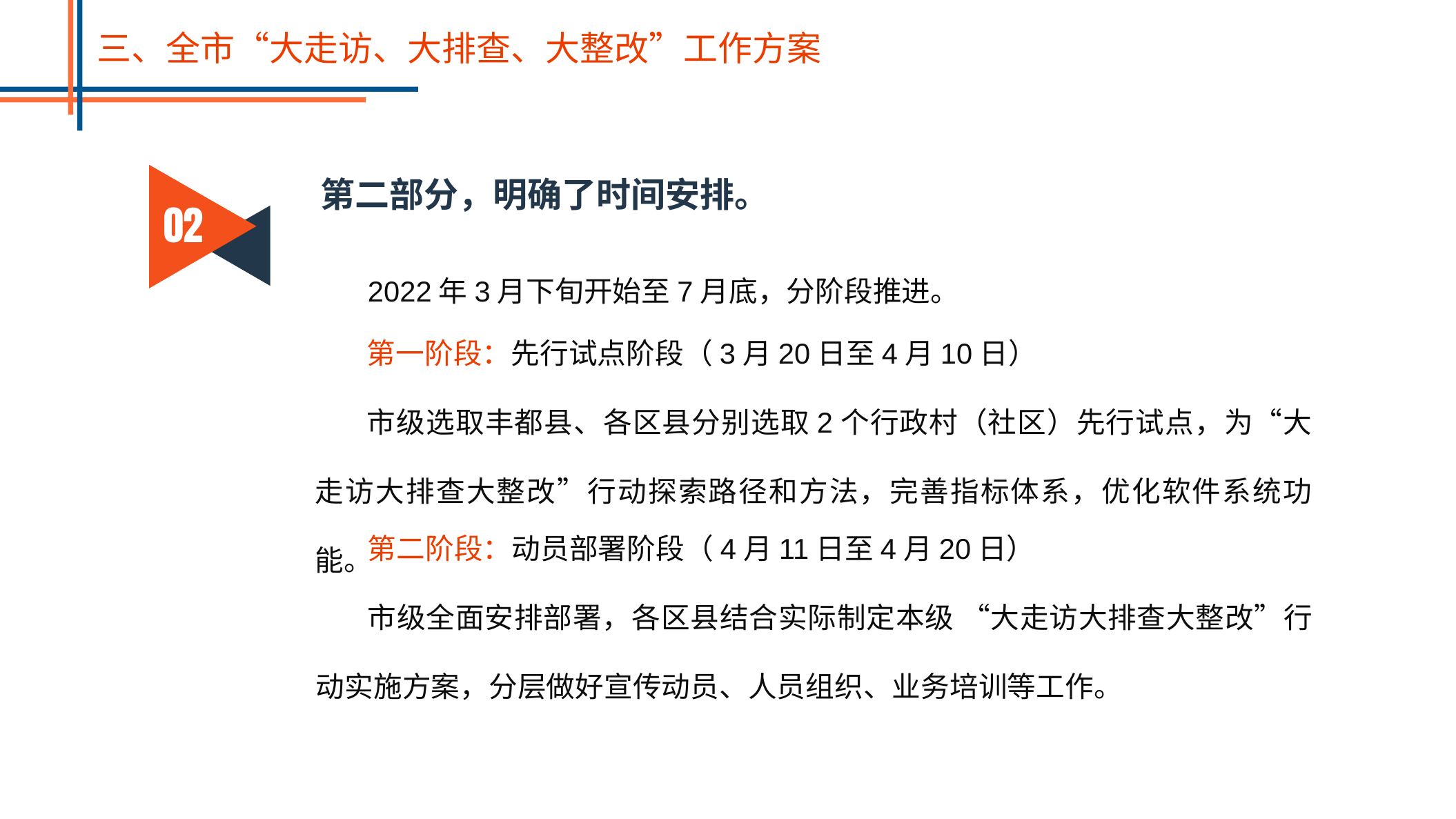

三、全市“大走访、大排查、大整改”工作方案

02
第二部分，明确了时间安排。

2022年3月下旬开始至7月底，分阶段推进。
第一阶段：先行试点阶段（3月20日至4月10日）
市级选取丰都县、各区县分别选取2个行政村（社区）先行试点，为“大走访大排查大整改”行动探索路径和方法，完善指标体系，优化软件系统功能。
第二阶段：动员部署阶段（4月11日至4月20日）
市级全面安排部署，各区县结合实际制定本级 “大走访大排查大整改”行动实施方案，分层做好宣传动员、人员组织、业务培训等工作。